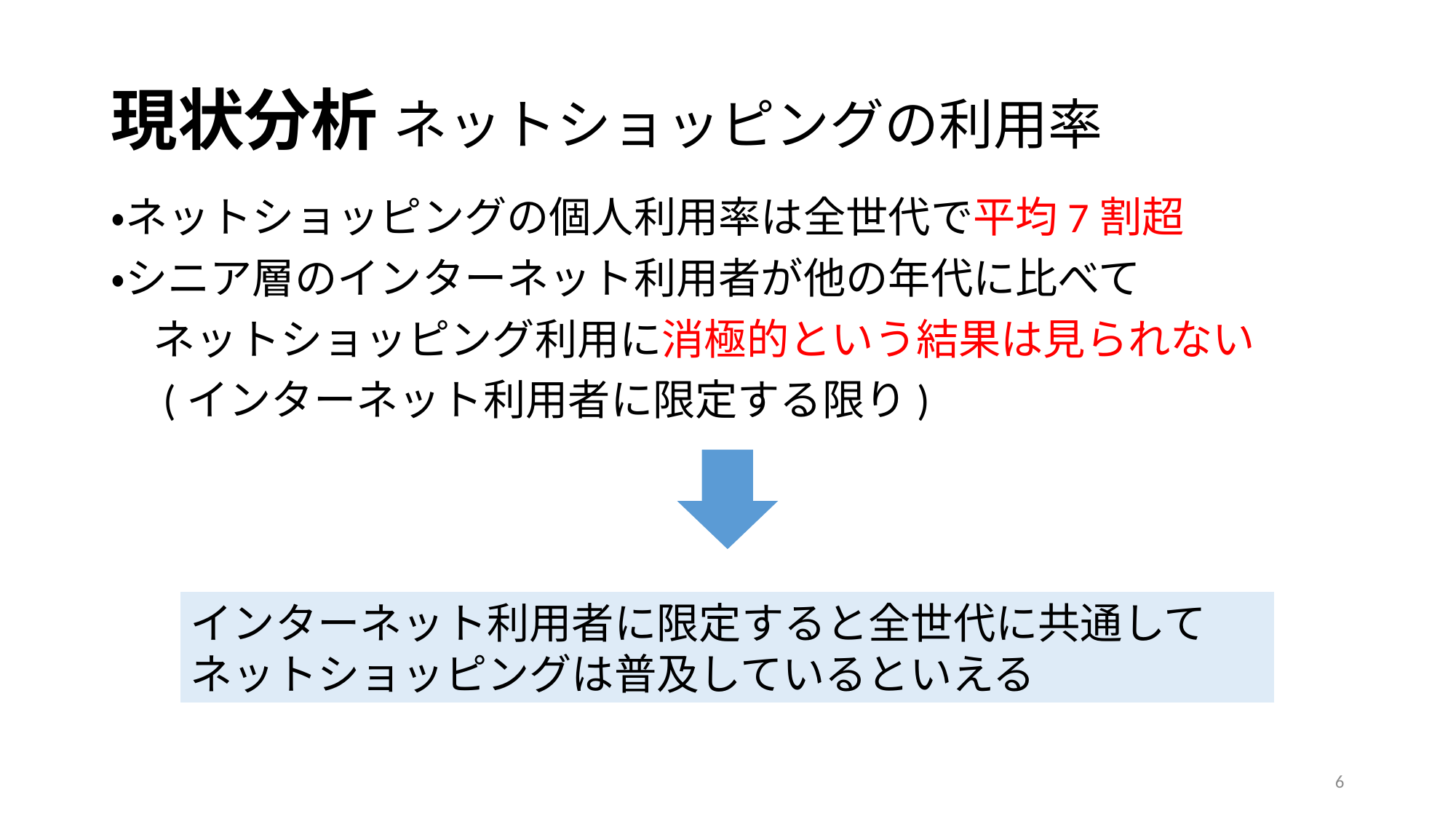

# 現状分析 ネットショッピングの利用率
・ネットショッピングの個人利用率は全世代で平均7割超
・シニア層のインターネット利用者が他の年代に比べて
　ネットショッピング利用に消極的という結果は見られない
　(インターネット利用者に限定する限り)

インターネット利用者に限定すると全世代に共通してネットショッピングは普及しているといえる
6